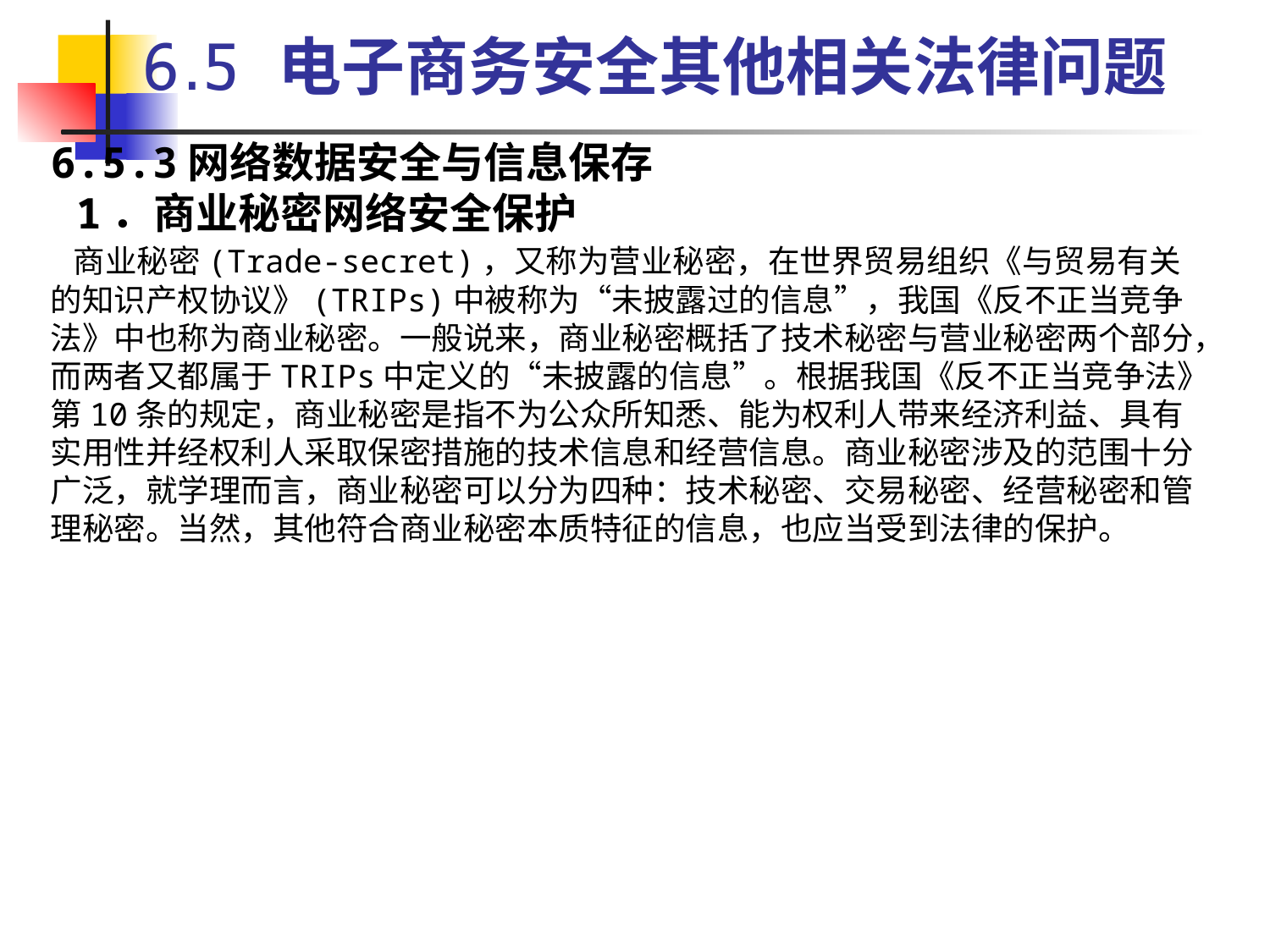

6.5 电子商务安全其他相关法律问题
6.5.3网络数据安全与信息保存
 1．商业秘密网络安全保护
  商业秘密(Trade-secret)，又称为营业秘密，在世界贸易组织《与贸易有关的知识产权协议》(TRIPs)中被称为“未披露过的信息”，我国《反不正当竞争法》中也称为商业秘密。一般说来，商业秘密概括了技术秘密与营业秘密两个部分，而两者又都属于TRIPs中定义的“未披露的信息”。根据我国《反不正当竞争法》第10条的规定，商业秘密是指不为公众所知悉、能为权利人带来经济利益、具有实用性并经权利人采取保密措施的技术信息和经营信息。商业秘密涉及的范围十分广泛，就学理而言，商业秘密可以分为四种：技术秘密、交易秘密、经营秘密和管理秘密。当然，其他符合商业秘密本质特征的信息，也应当受到法律的保护。